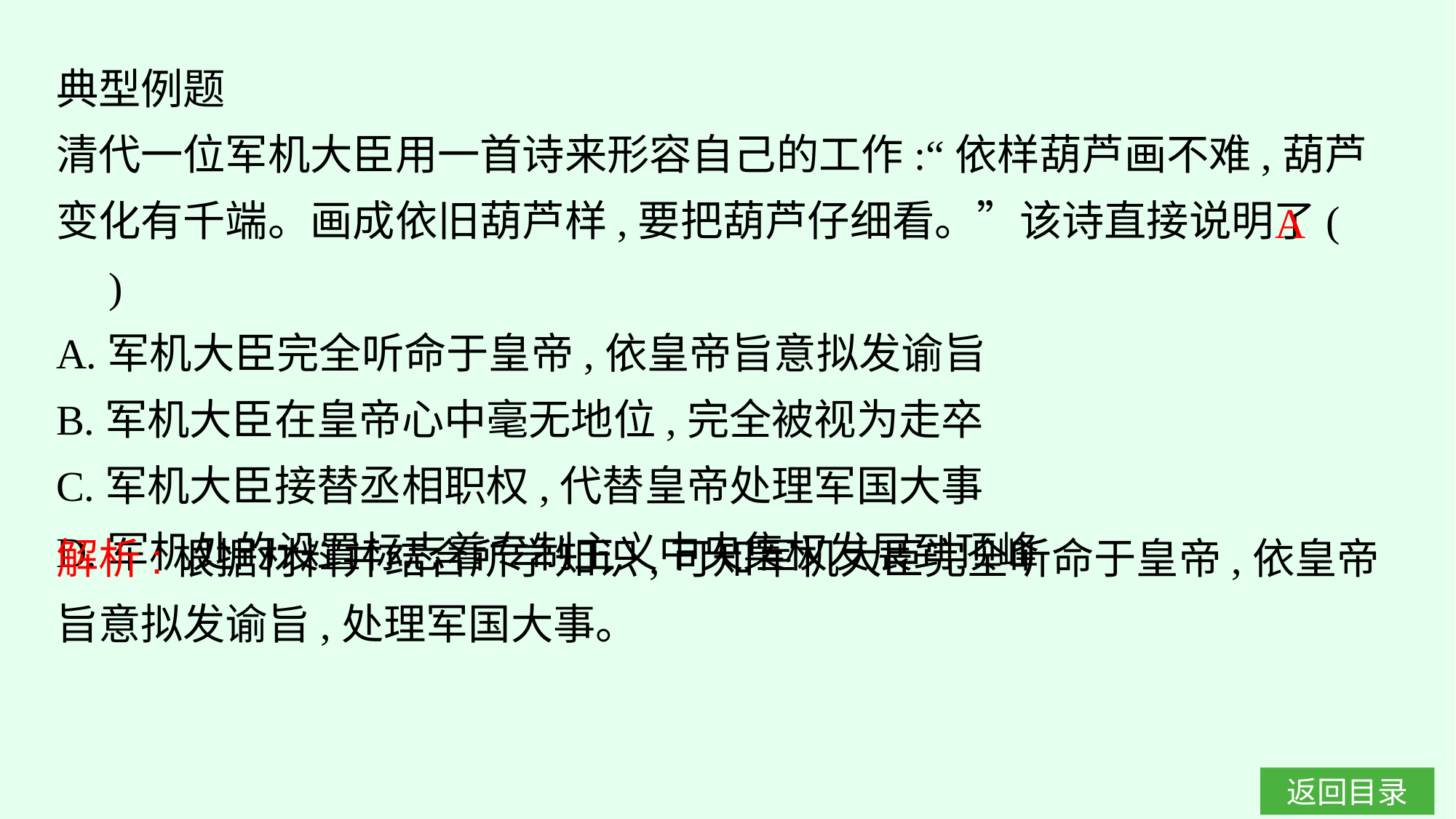

典型例题
清代一位军机大臣用一首诗来形容自己的工作:“依样葫芦画不难,葫芦变化有千端。画成依旧葫芦样,要把葫芦仔细看。”该诗直接说明了(　　)
A.军机大臣完全听命于皇帝,依皇帝旨意拟发谕旨
B.军机大臣在皇帝心中毫无地位,完全被视为走卒
C.军机大臣接替丞相职权,代替皇帝处理军国大事
D.军机处的设置标志着专制主义中央集权发展到顶峰
A
解析:根据材料并结合所学知识,可知军机大臣完全听命于皇帝,依皇帝旨意拟发谕旨,处理军国大事。